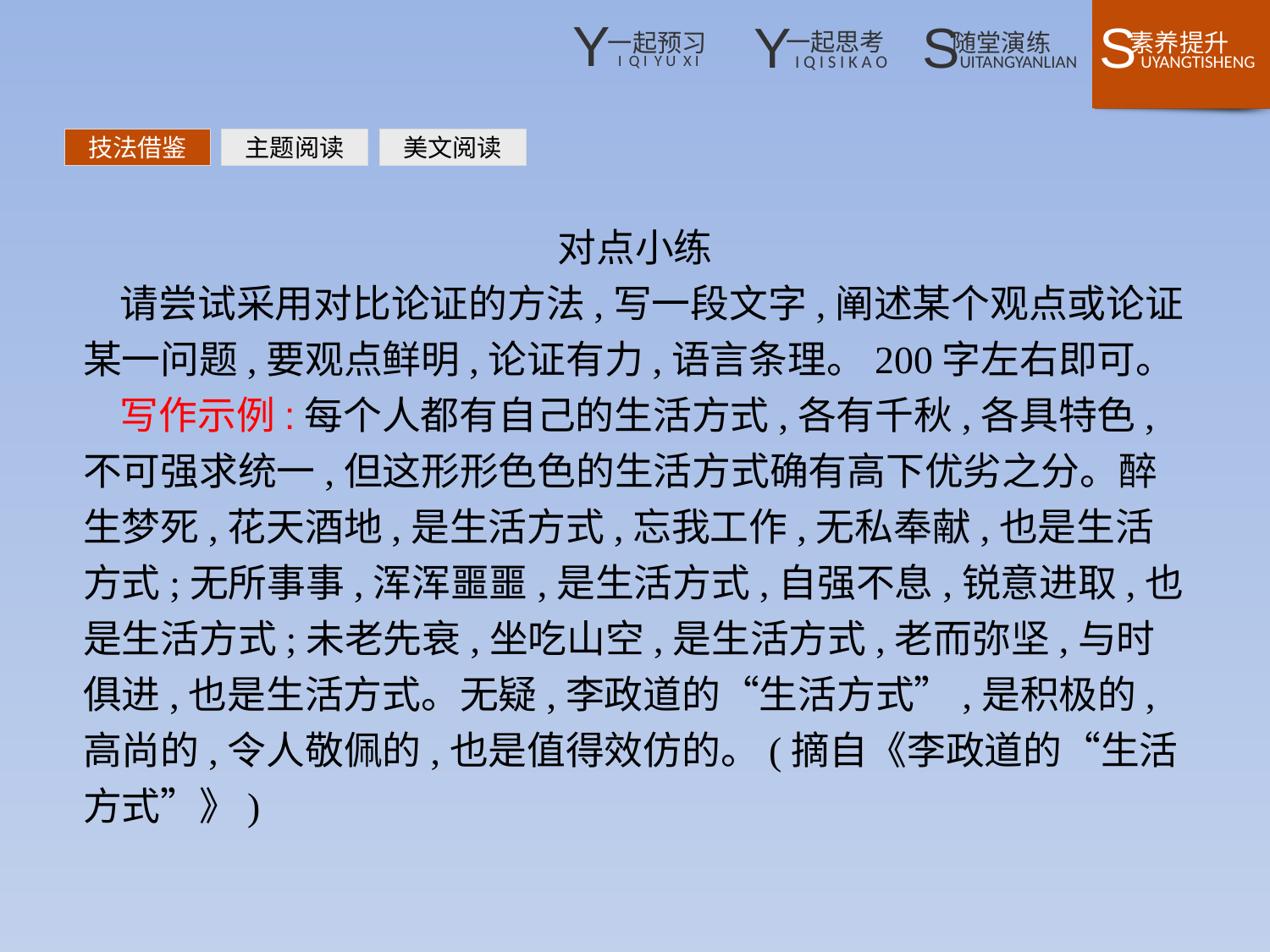

技法借鉴
主题阅读
美文阅读
对点小练
请尝试采用对比论证的方法,写一段文字,阐述某个观点或论证某一问题,要观点鲜明,论证有力,语言条理。200字左右即可。
写作示例:每个人都有自己的生活方式,各有千秋,各具特色,不可强求统一,但这形形色色的生活方式确有高下优劣之分。醉生梦死,花天酒地,是生活方式,忘我工作,无私奉献,也是生活方式;无所事事,浑浑噩噩,是生活方式,自强不息,锐意进取,也是生活方式;未老先衰,坐吃山空,是生活方式,老而弥坚,与时俱进,也是生活方式。无疑,李政道的“生活方式”,是积极的,高尚的,令人敬佩的,也是值得效仿的。(摘自《李政道的“生活方式”》)